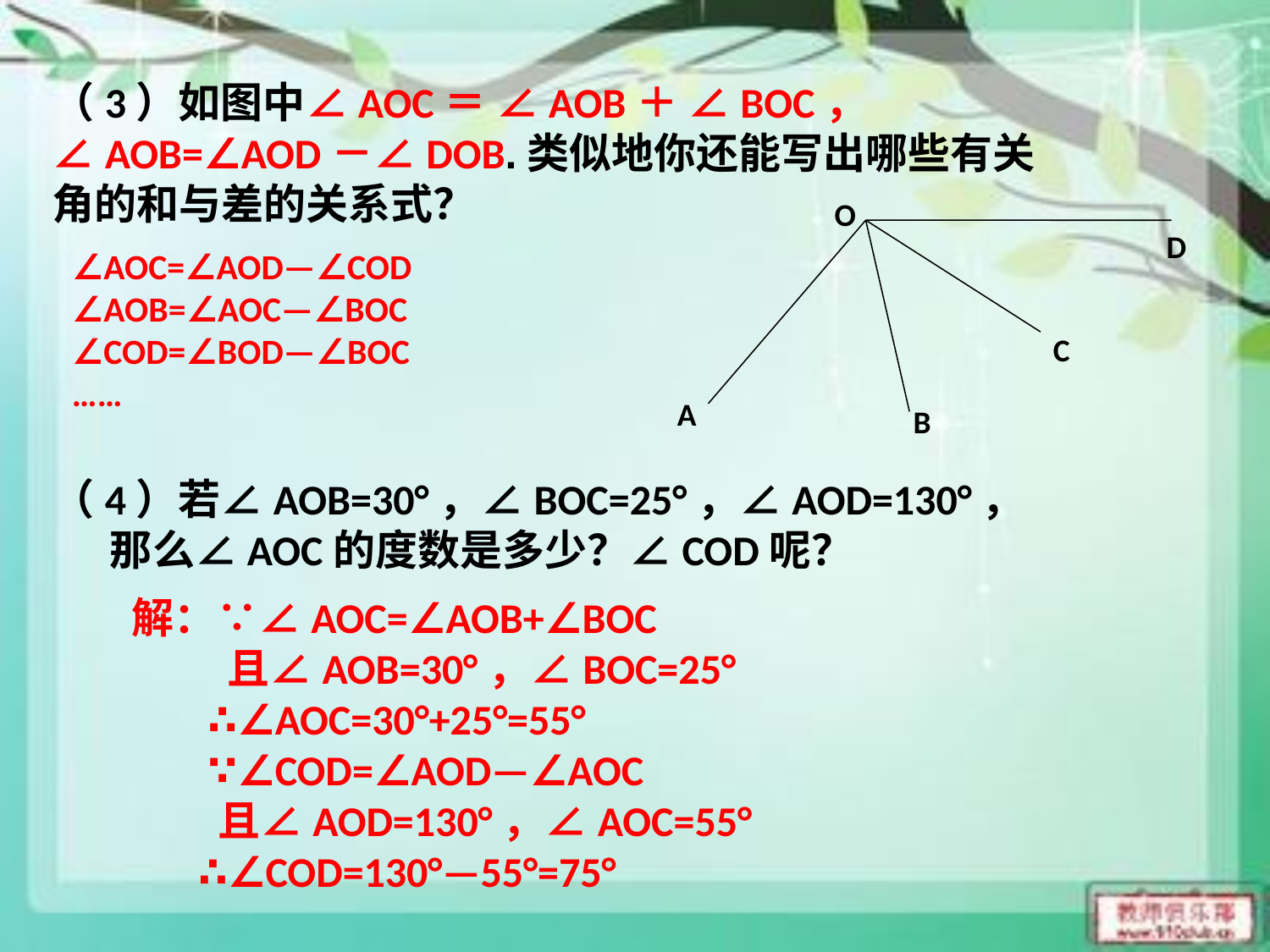

（3）如图中∠AOC＝ ∠AOB＋ ∠BOC，    ∠AOB=∠AOD－∠DOB.类似地你还能写出哪些有关角的和与差的关系式？
O

D
C
A
B
∠AOC=∠AOD—∠COD
∠AOB=∠AOC—∠BOC
∠COD=∠BOD—∠BOC
……
（4）若∠AOB=30°，∠BOC=25°，∠AOD=130°，
     那么∠AOC的度数是多少？∠COD呢？

解：∵∠AOC=∠AOB+∠BOC
         且∠AOB=30°，∠BOC=25°
        ∴∠AOC=30°+25°=55°
        ∵∠COD=∠AOD—∠AOC
        且∠AOD=130°，∠AOC=55°
       ∴∠COD=130°—55°=75°